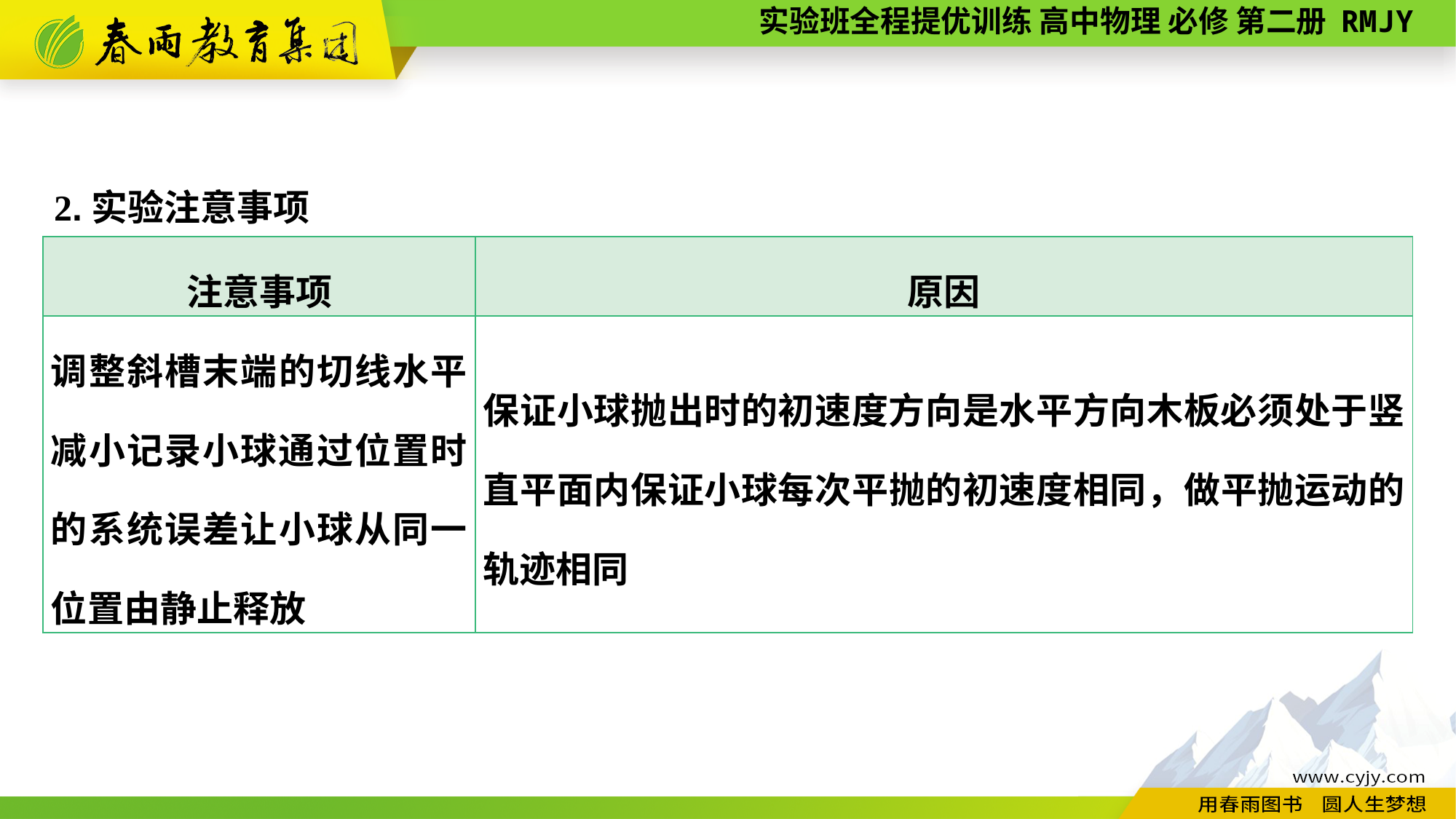

2.实验注意事项
| 注意事项 | 原因 |
| --- | --- |
| 调整斜槽末端的切线水平减小记录小球通过位置时的系统误差让小球从同一位置由静止释放 | 保证小球抛出时的初速度方向是水平方向木板必须处于竖直平面内保证小球每次平抛的初速度相同，做平抛运动的轨迹相同 |